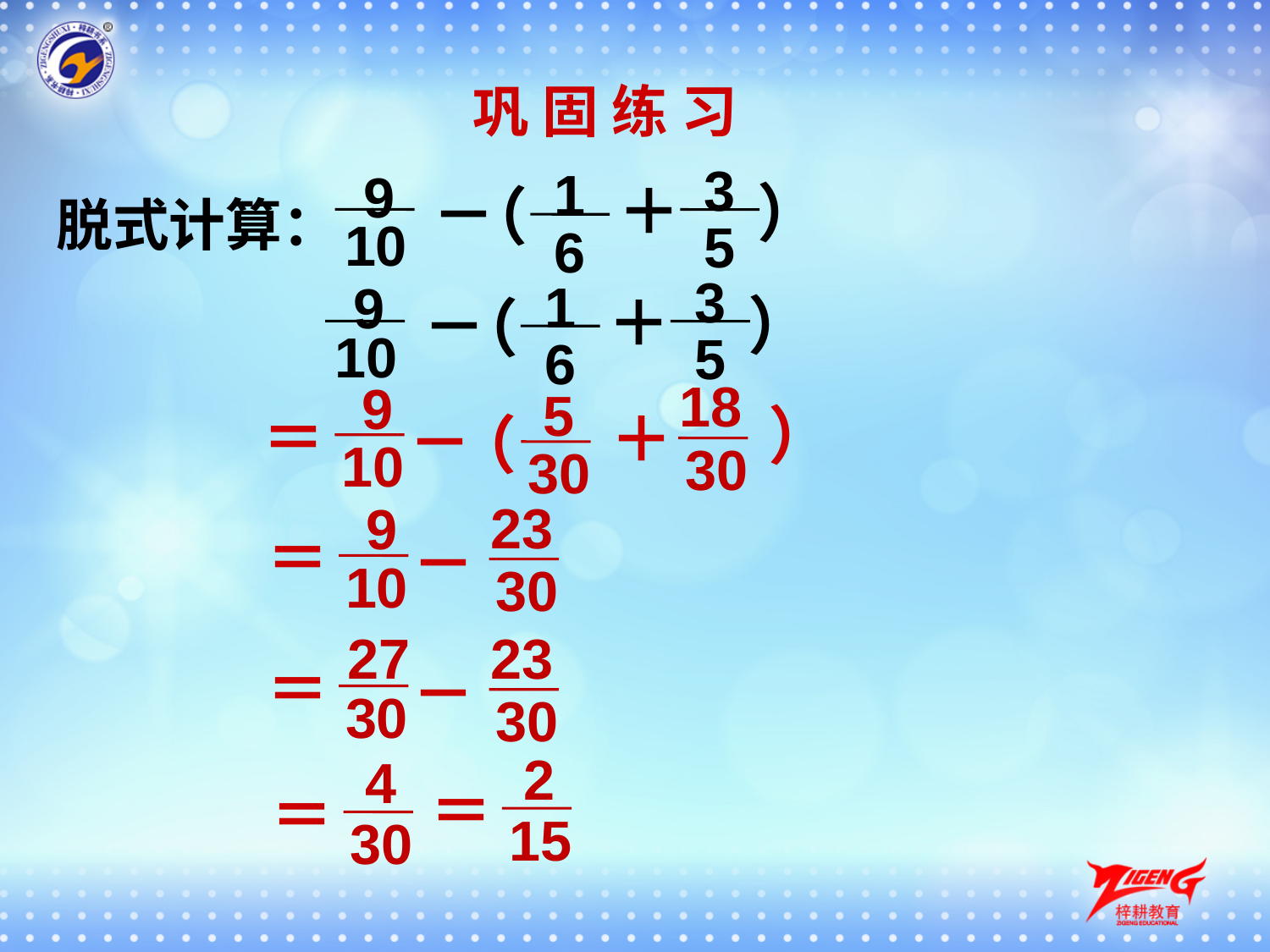

巩 固 练 习
3
5

1
6

9
10

脱式计算：
＋
）
－
（
3
5

1
6

9
10

＋
）
－
（
18
30

9
10

5
30

）
＝
＋
－
（
23
30

9
10

＝
－
27
30

23
30

＝
－
2
15

4
30

＝
＝